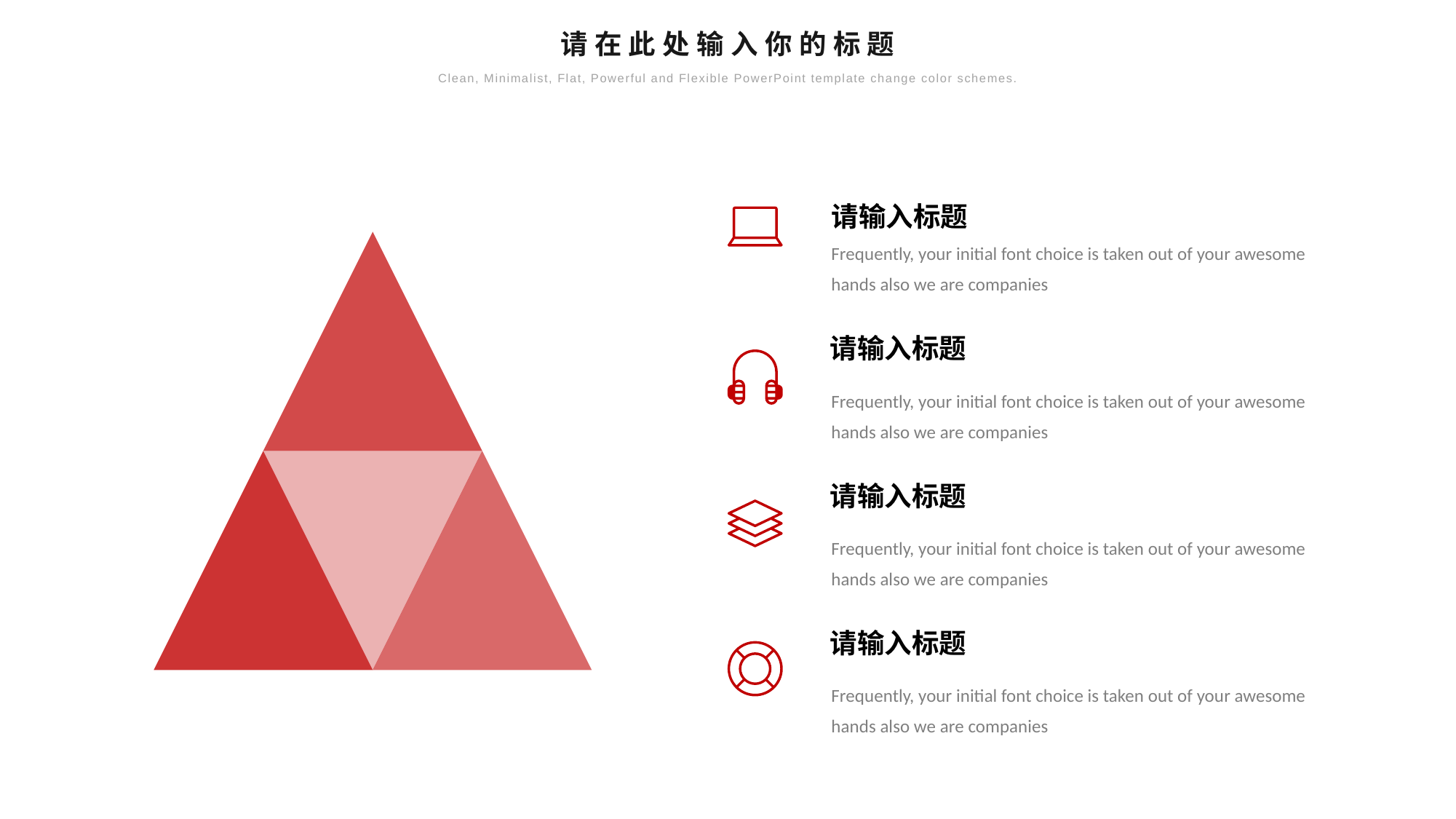

请在此处输入你的标题
Clean, Minimalist, Flat, Powerful and Flexible PowerPoint template change color schemes.

请输入标题
Frequently, your initial font choice is taken out of your awesome hands also we are companies

请输入标题

Frequently, your initial font choice is taken out of your awesome hands also we are companies

请输入标题

Frequently, your initial font choice is taken out of your awesome hands also we are companies
请输入标题

Frequently, your initial font choice is taken out of your awesome hands also we are companies